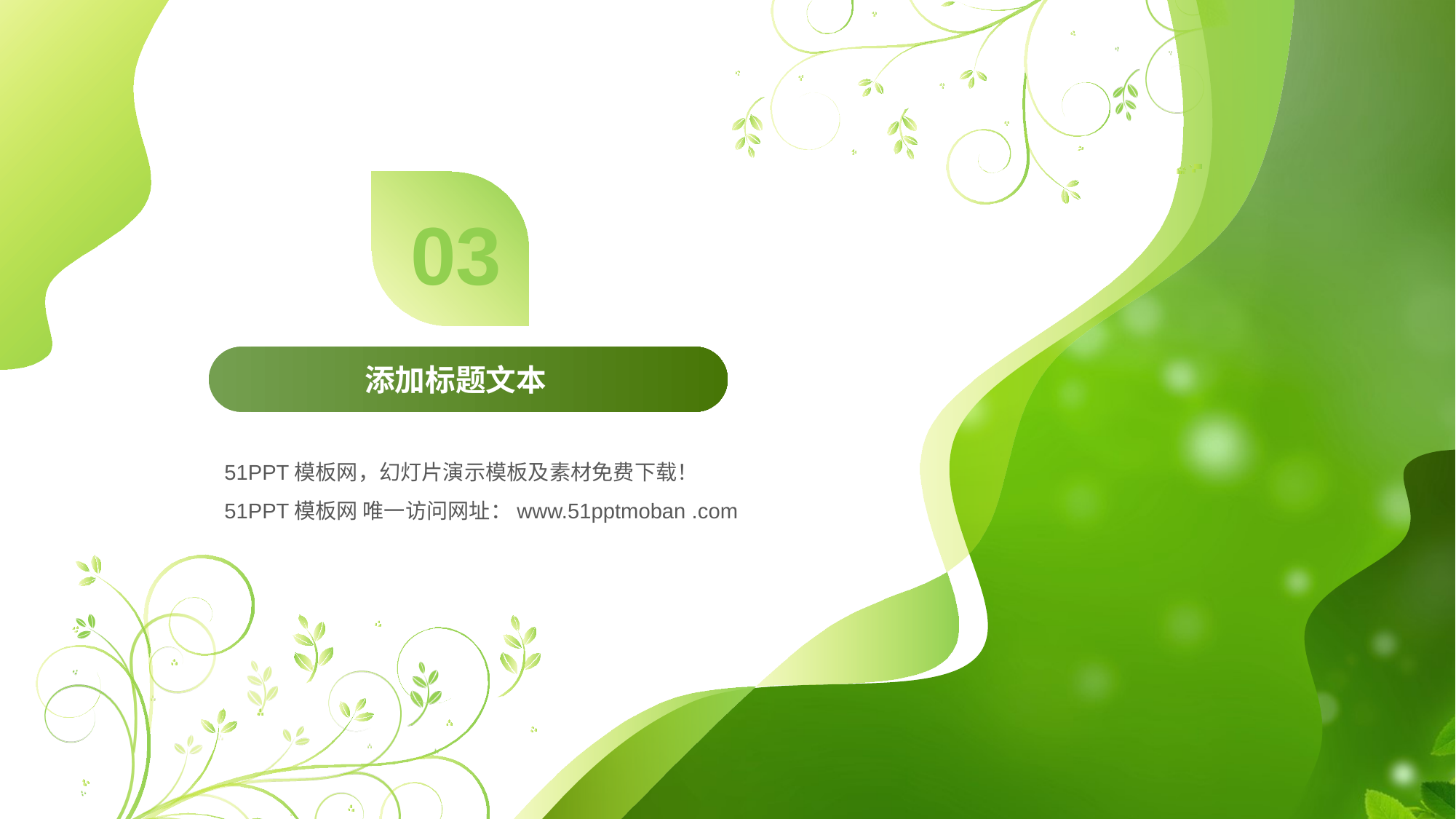

03

添加标题文本
51PPT模板网，幻灯片演示模板及素材免费下载！
51PPT模板网 唯一访问网址：www.51pptmoban .com